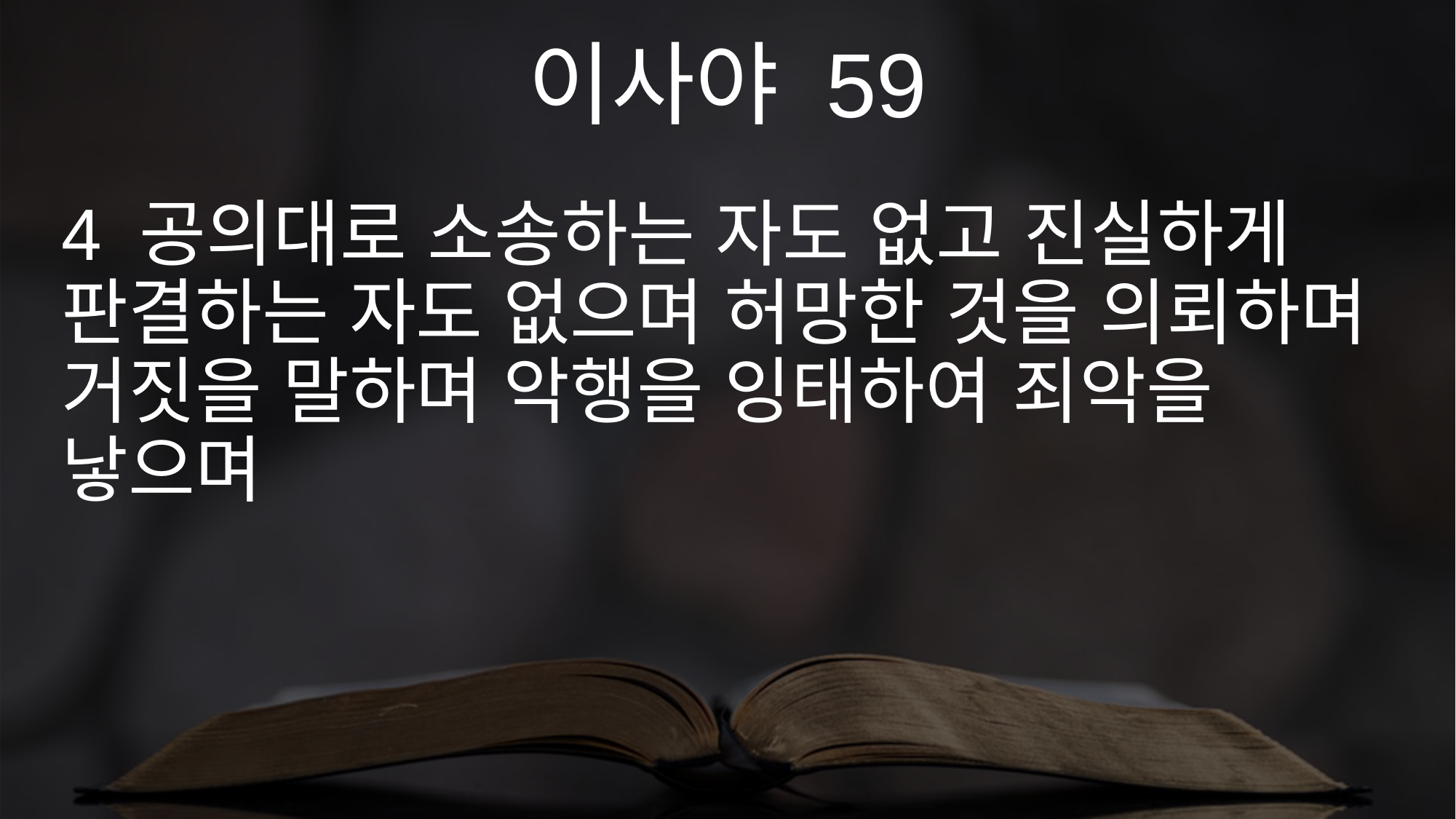

이사야 59
4 공의대로 소송하는 자도 없고 진실하게 판결하는 자도 없으며 허망한 것을 의뢰하며 거짓을 말하며 악행을 잉태하여 죄악을 낳으며